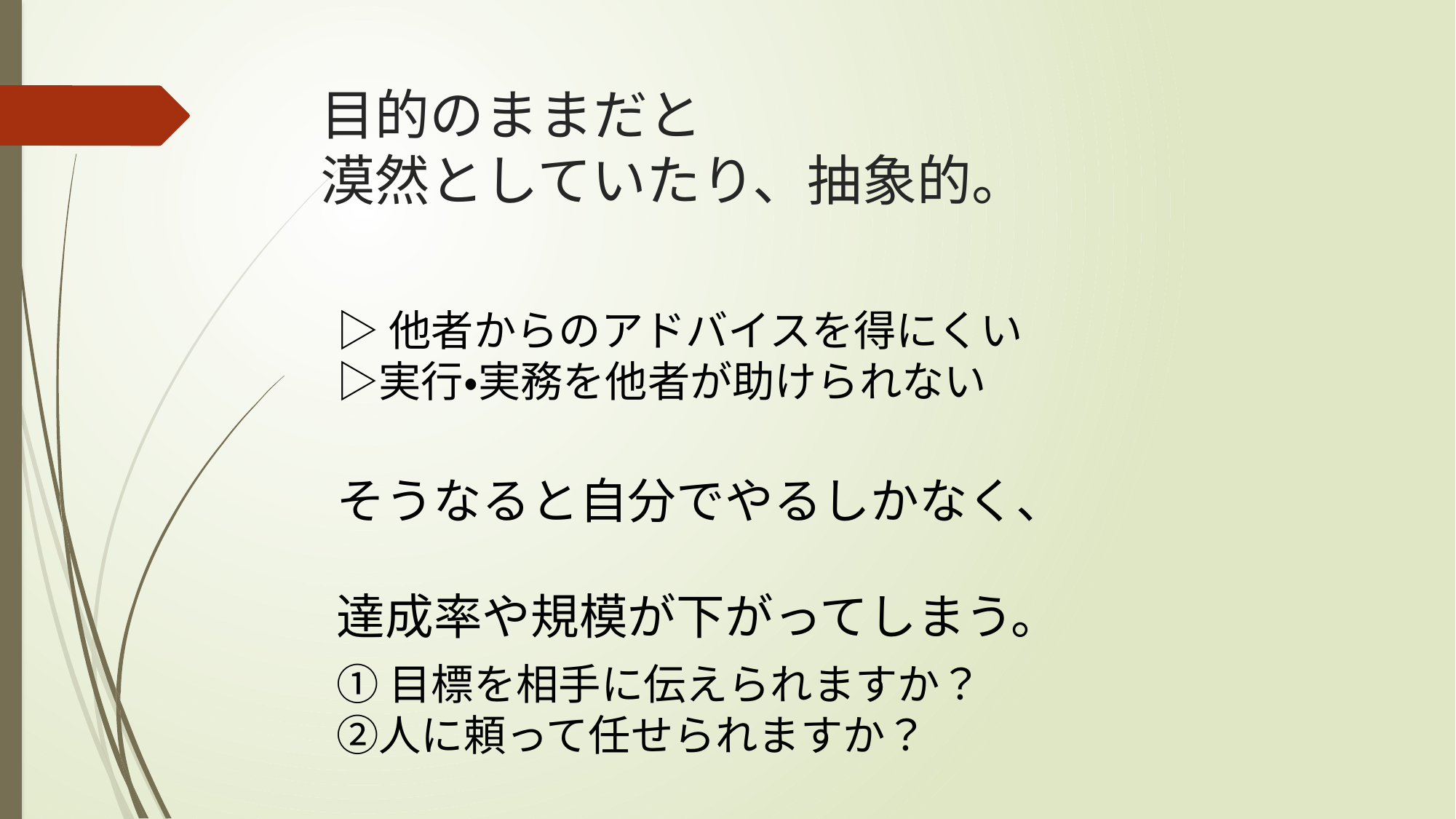

# 目的のままだと 漠然としていたり、抽象的。
▷他者からのアドバイスを得にくい
▷実行・実務を他者が助けられない
そうなると自分でやるしかなく、
達成率や規模が下がってしまう。
①目標を相手に伝えられますか？
②人に頼って任せられますか？